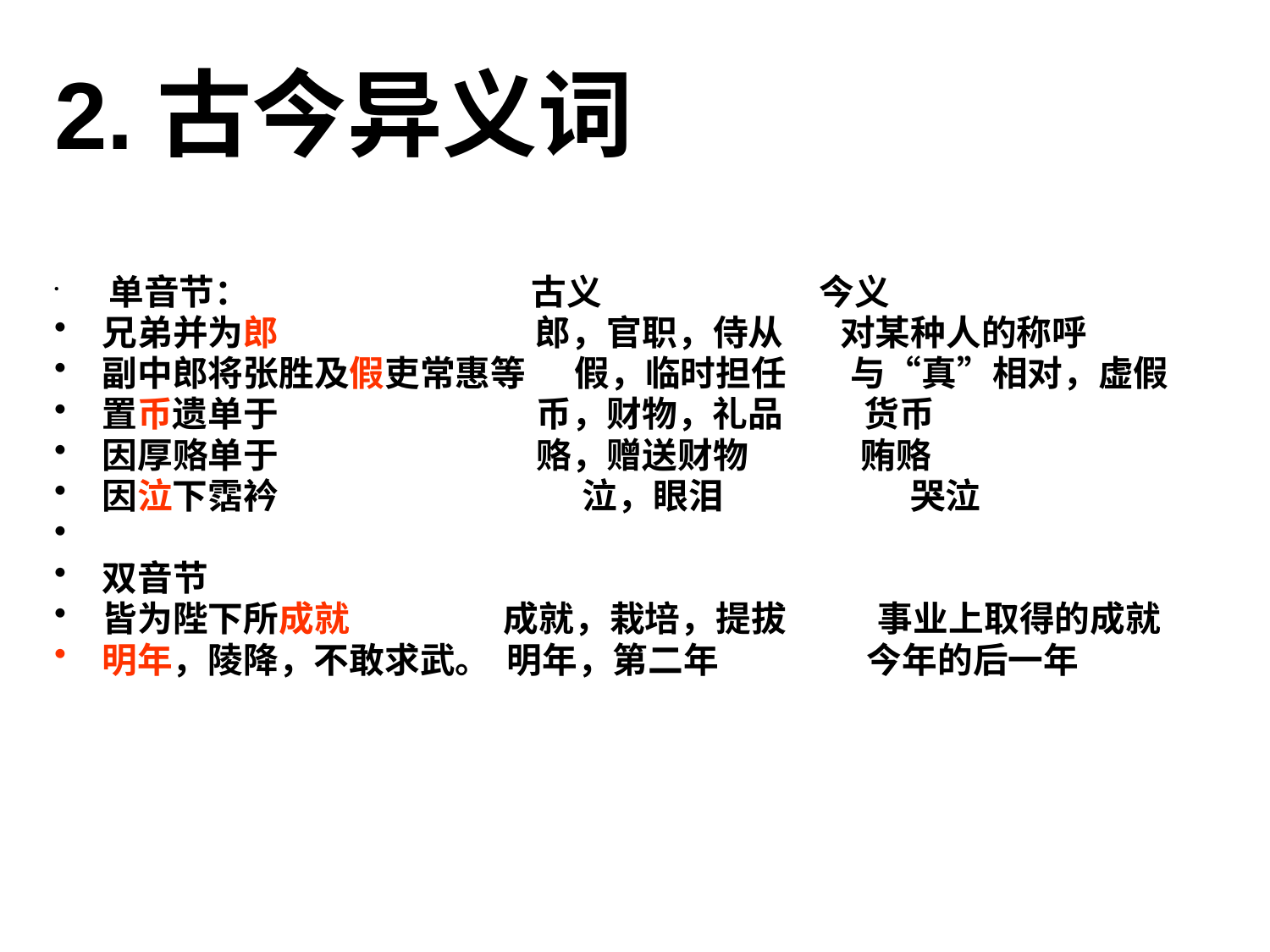

# 2.古今异义词

 单音节：                                   古义                           今义
兄弟并为郎                                郎，官职，侍从       对某种人的称呼
副中郎将张胜及假吏常惠等      假，临时担任        与“真”相对，虚假
置币遗单于                                币，财物，礼品          货币
因厚赂单于                                赂，赠送财物              贿赂
因泣下霑衿　　　　　　　       泣，眼泪　　　          哭泣

双音节
皆为陛下所成就　　　      成就，栽培，提拔　       事业上取得的成就
明年，陵降，不敢求武。  明年，第二年              　今年的后一年